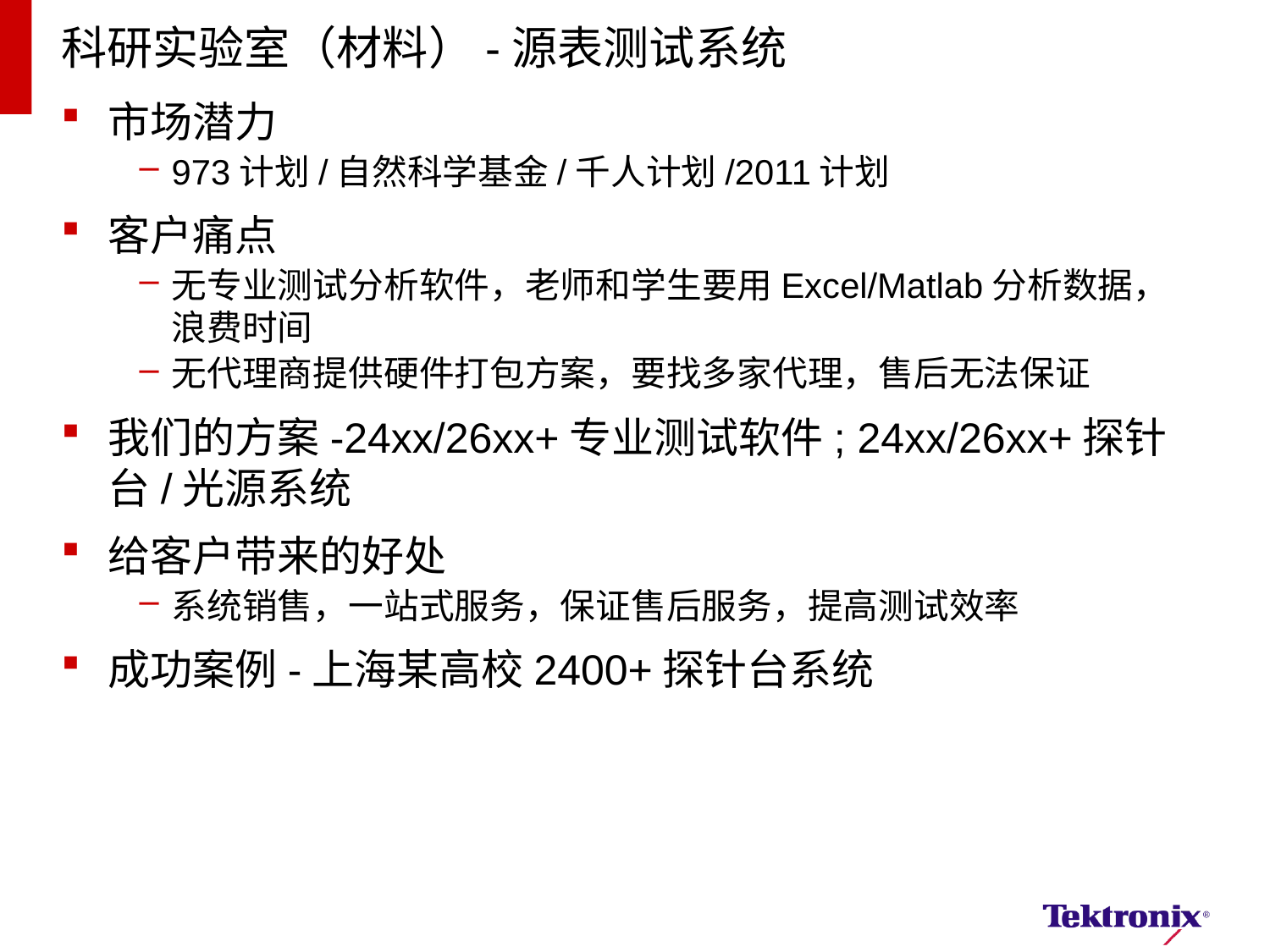

# 科研实验室（材料）-源表测试系统
市场潜力
973计划/自然科学基金/千人计划/2011计划
客户痛点
无专业测试分析软件，老师和学生要用Excel/Matlab分析数据，浪费时间
无代理商提供硬件打包方案，要找多家代理，售后无法保证
我们的方案-24xx/26xx+专业测试软件; 24xx/26xx+探针台/光源系统
给客户带来的好处
系统销售，一站式服务，保证售后服务，提高测试效率
成功案例-上海某高校2400+探针台系统